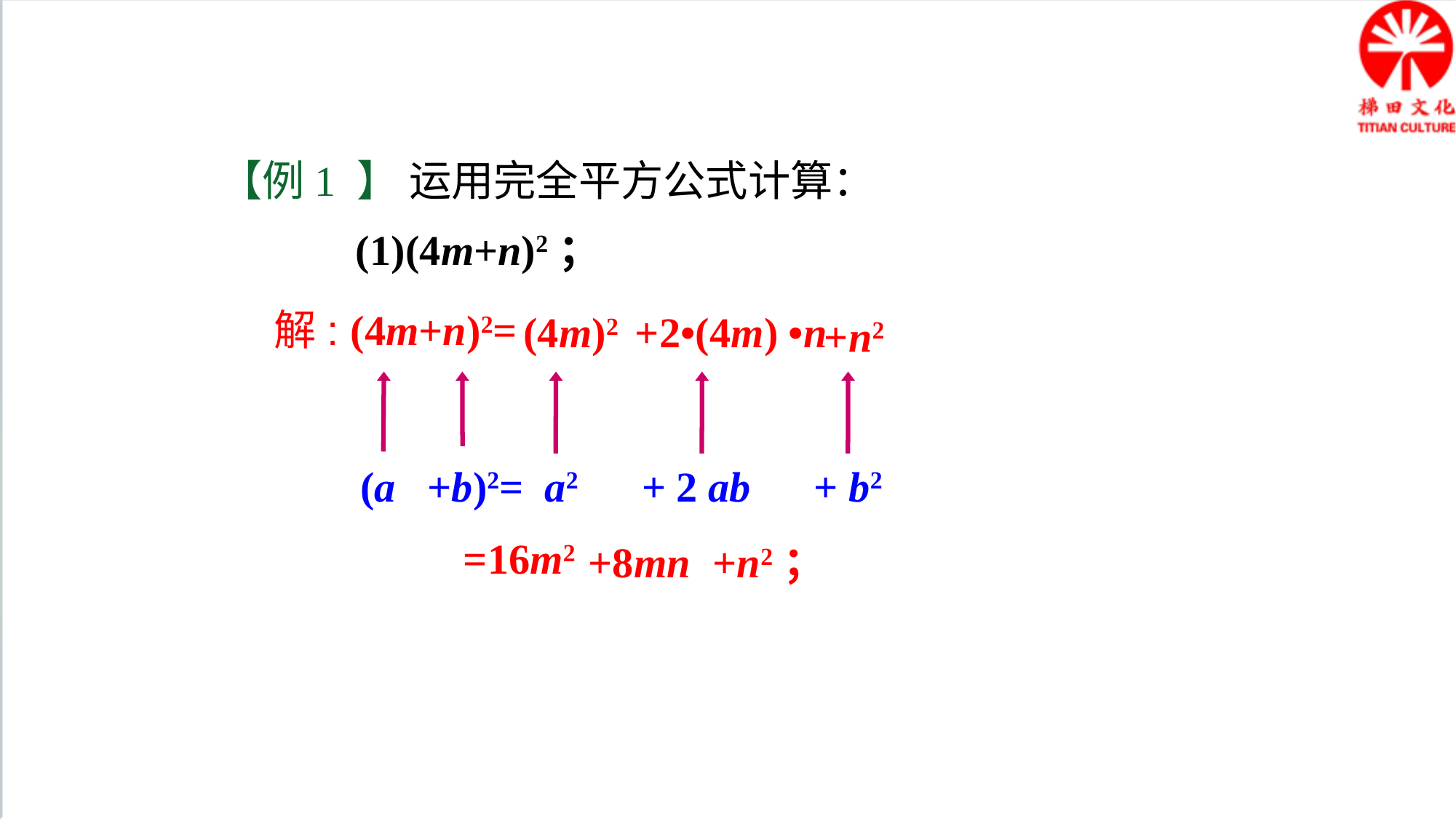

【例1 】 运用完全平方公式计算：
(1)(4m+n)2；
解: (4m+n)2=
(4m)2
+2•(4m) •n
+n2

(a   +b)2=  a2      + 2 ab      + b2
=16m2
+8mn
+n2；